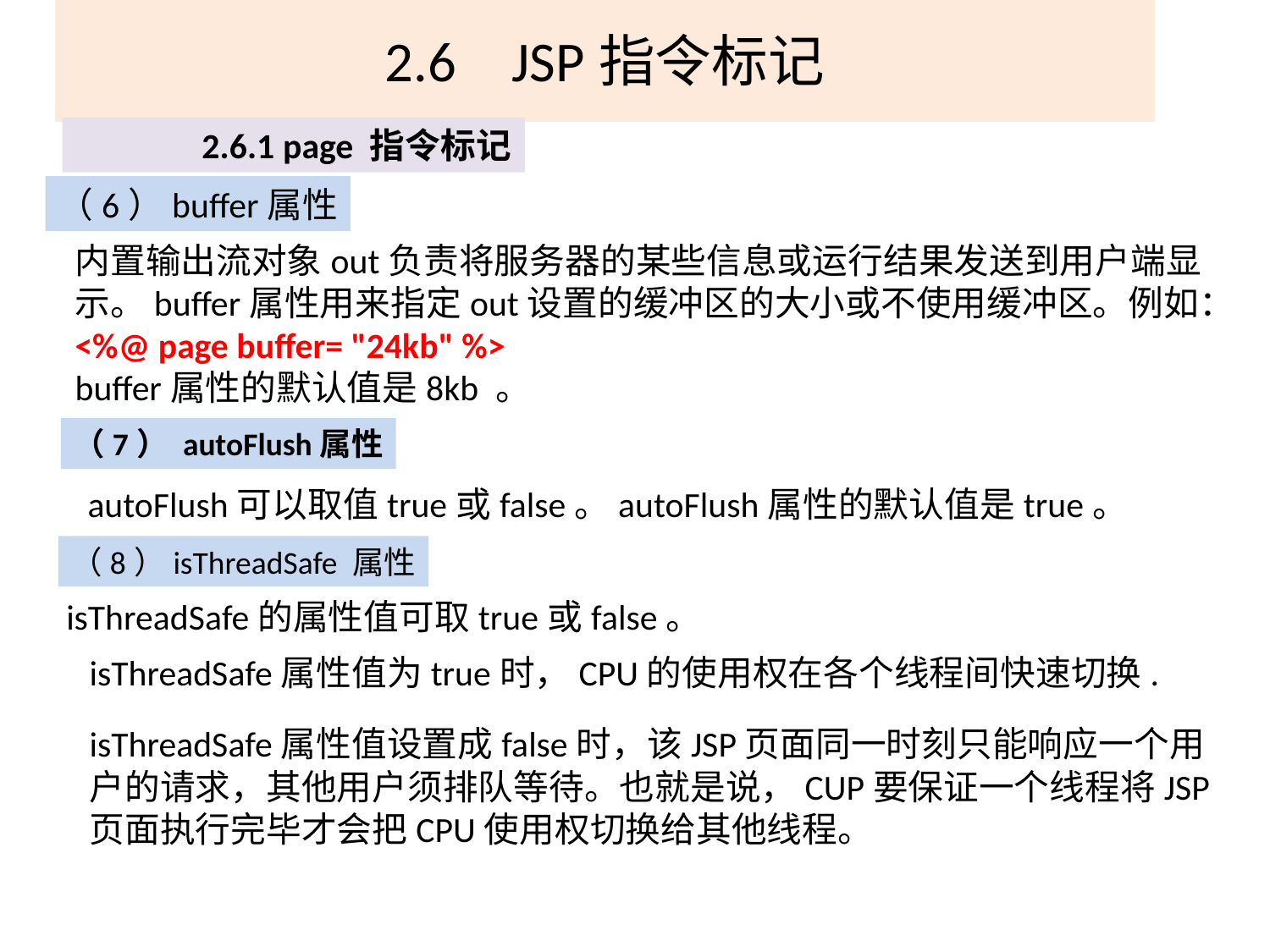

# 2.6	JSP指令标记
2.6.1 page 指令标记
（6）buffer属性
内置输出流对象out负责将服务器的某些信息或运行结果发送到用户端显示。buffer属性用来指定out设置的缓冲区的大小或不使用缓冲区。例如：
<%@ page buffer= "24kb" %>
buffer属性的默认值是8kb 。
（7） autoFlush属性
autoFlush可以取值true或false。autoFlush属性的默认值是true。
（8）isThreadSafe 属性
isThreadSafe的属性值可取true或false。
isThreadSafe属性值为true时，CPU的使用权在各个线程间快速切换.
isThreadSafe属性值设置成false时，该JSP页面同一时刻只能响应一个用户的请求，其他用户须排队等待。也就是说，CUP要保证一个线程将JSP页面执行完毕才会把CPU使用权切换给其他线程。